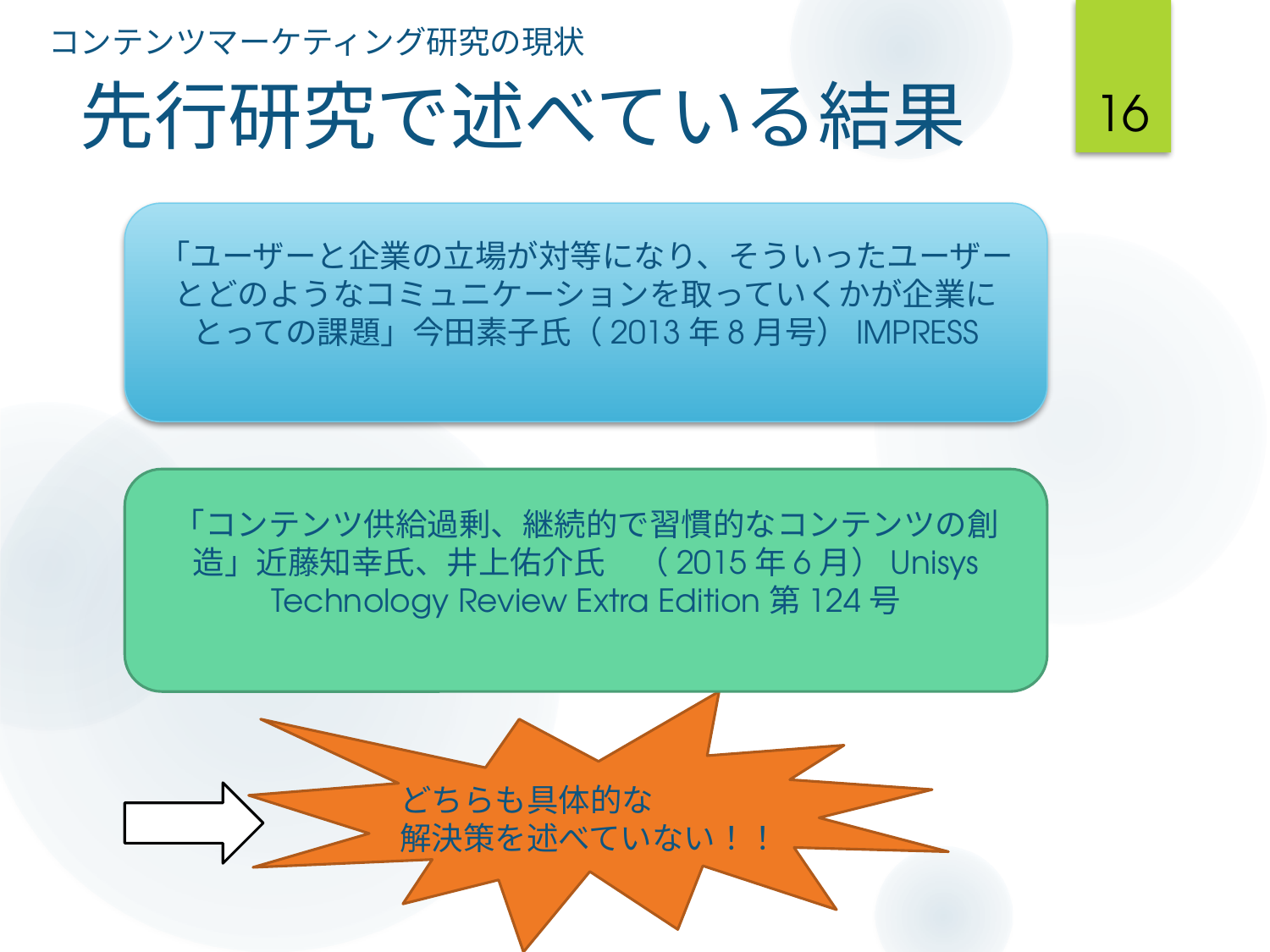

コンテンツマーケティング研究の現状
16
# 先行研究で述べている結果
「ユーザーと企業の立場が対等になり、そういったユーザーとどのようなコミュニケーションを取っていくかが企業にとっての課題」今田素子氏（2013年8月号）IMPRESS

「コンテンツ供給過剰、継続的で習慣的なコンテンツの創造」近藤知幸氏、井上佑介氏　（2015年6月）Unisys Technology Review Extra Edition第124号

どちらも具体的な
解決策を述べていない！！